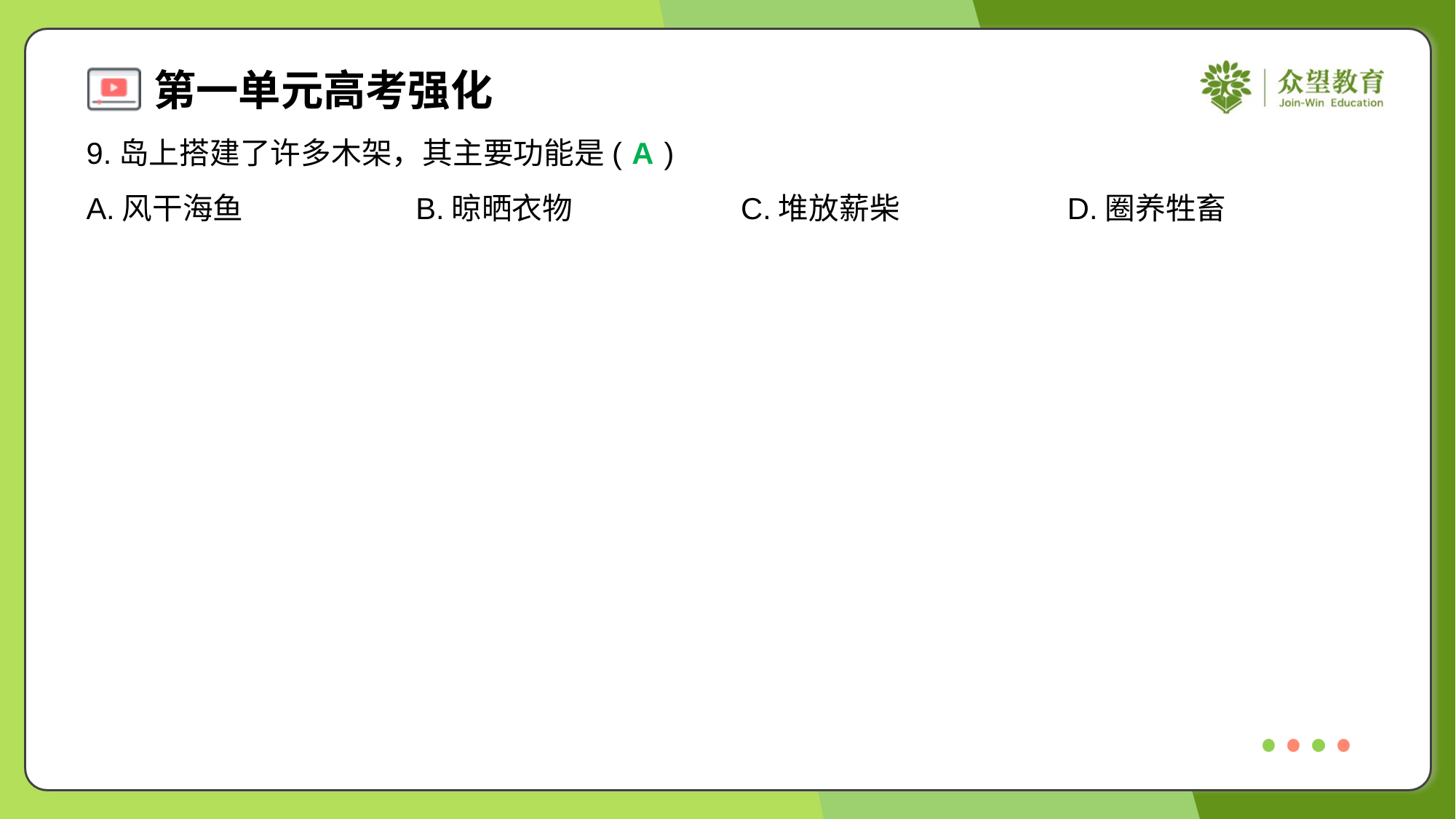

9.岛上搭建了许多木架，其主要功能是(     )
A
A.风干海鱼	B.晾晒衣物	C.堆放薪柴	D.圈养牲畜